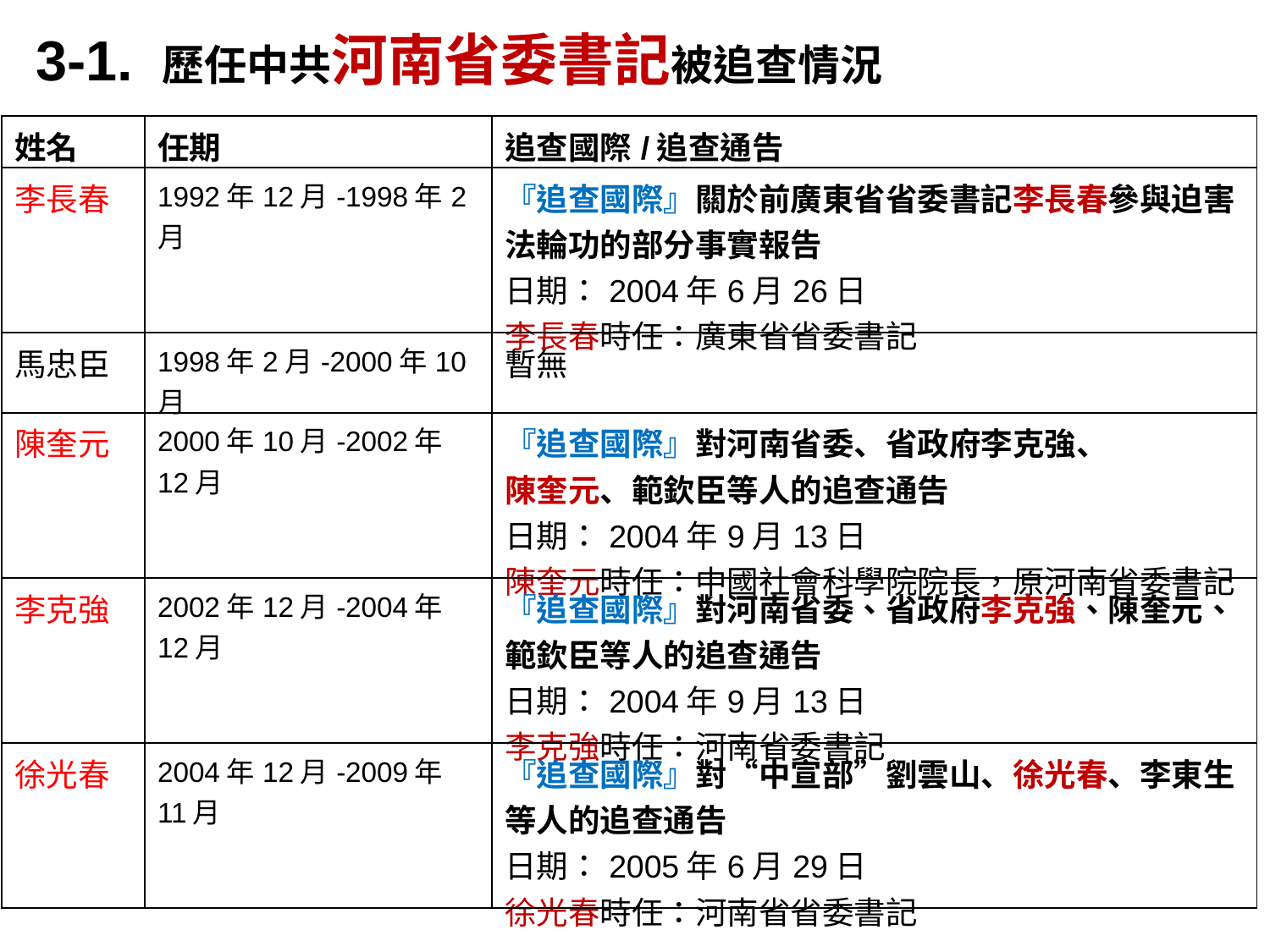

3-1. 歷任中共河南省委書記被追查情況
| 姓名 | 任期 | 追查國際/追查通告 |
| --- | --- | --- |
| 李長春 | 1992年12月-1998年2月 | 『追查國際』關於前廣東省省委書記李長春參與迫害法輪功的部分事實報告 日期：2004年6月26日 李長春時任：廣東省省委書記 |
| 馬忠臣 | 1998年2月-2000年10月 | 暫無 |
| 陳奎元 | 2000年10月-2002年12月 | 『追查國際』對河南省委、省政府李克強、 陳奎元、範欽臣等人的追查通告 日期：2004年9月13日 陳奎元時任：中國社會科學院院長，原河南省委書記 |
| 李克強 | 2002年12月-2004年12月 | 『追查國際』對河南省委、省政府李克強、陳奎元、 範欽臣等人的追查通告 日期：2004年9月13日 李克強時任：河南省委書記 |
| 徐光春 | 2004年12月-2009年11月 | 『追查國際』對“中宣部”劉雲山、徐光春、李東生等人的追查通告 日期：2005年6月29日 徐光春時任：河南省省委書記 |